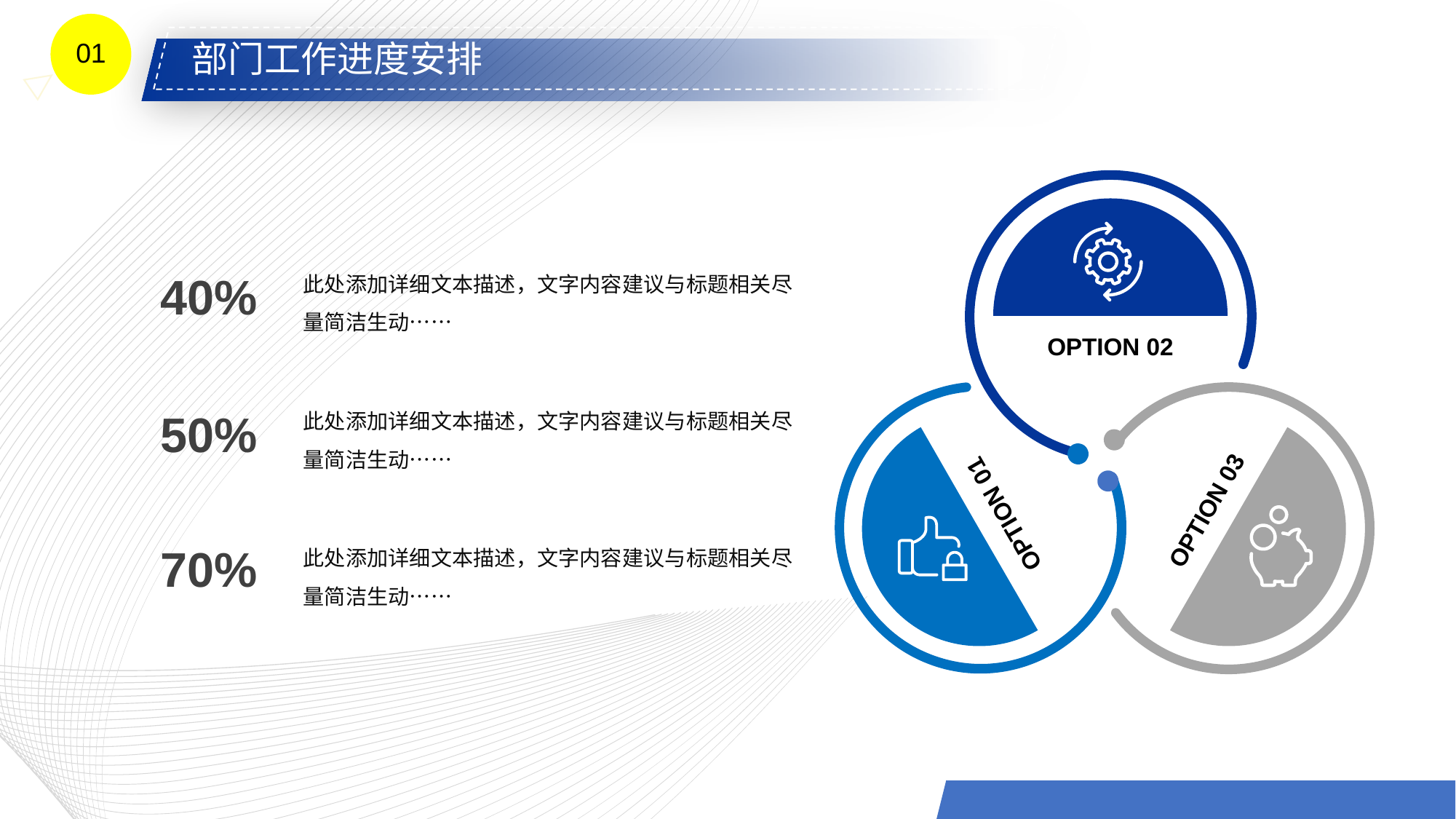

01
部门工作进度安排

此处添加详细文本描述，文字内容建议与标题相关尽量简洁生动……

40%
OPTION 02

此处添加详细文本描述，文字内容建议与标题相关尽量简洁生动……
50%

OPTION 03
OPTION 01

此处添加详细文本描述，文字内容建议与标题相关尽量简洁生动……
70%